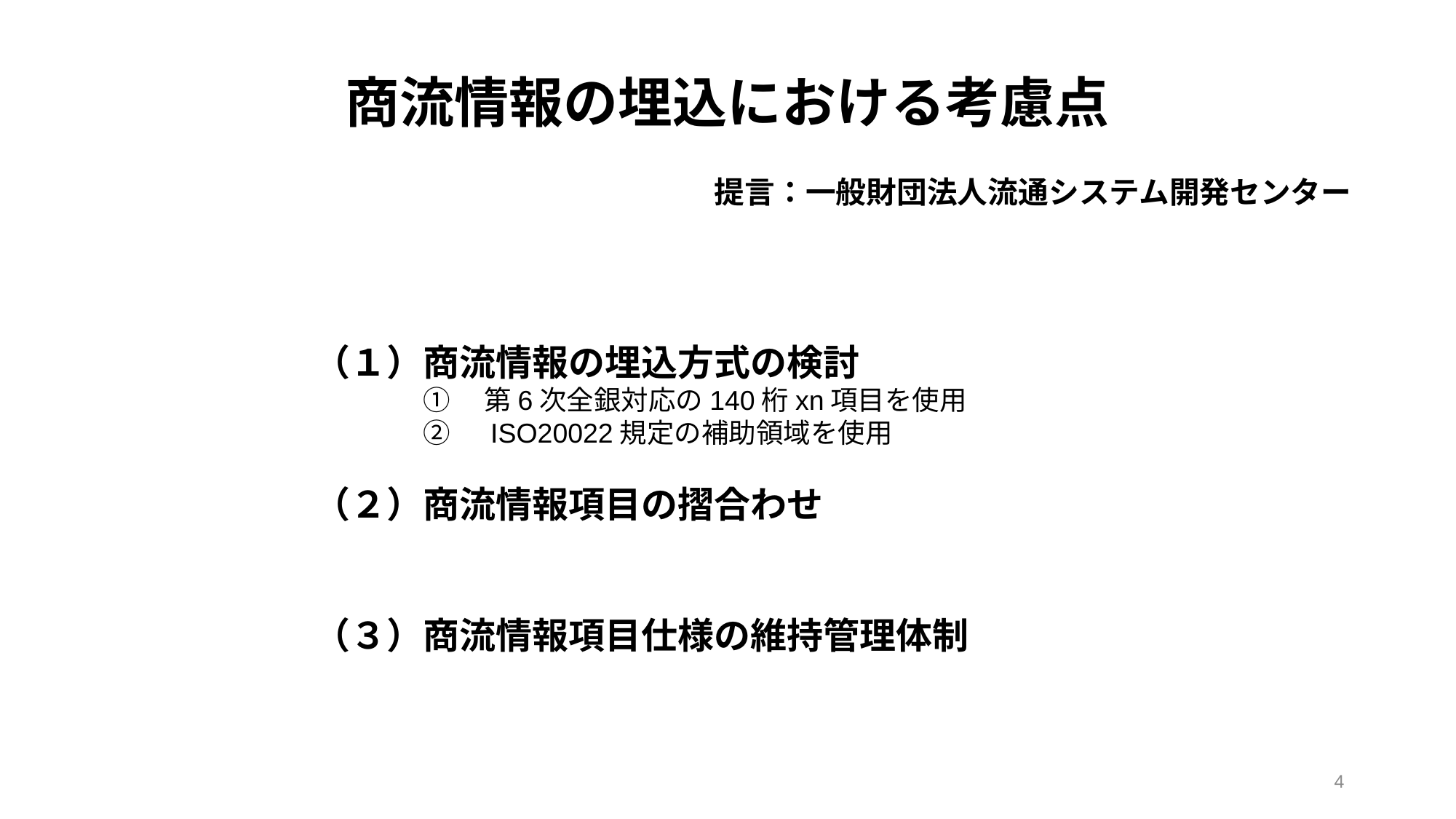

商流情報の埋込における考慮点
提言：一般財団法人流通システム開発センター
（１）商流情報の埋込方式の検討
	①　第6次全銀対応の140桁xn項目を使用
	②　ISO20022規定の補助領域を使用

（２）商流情報項目の摺合わせ

（３）商流情報項目仕様の維持管理体制

4